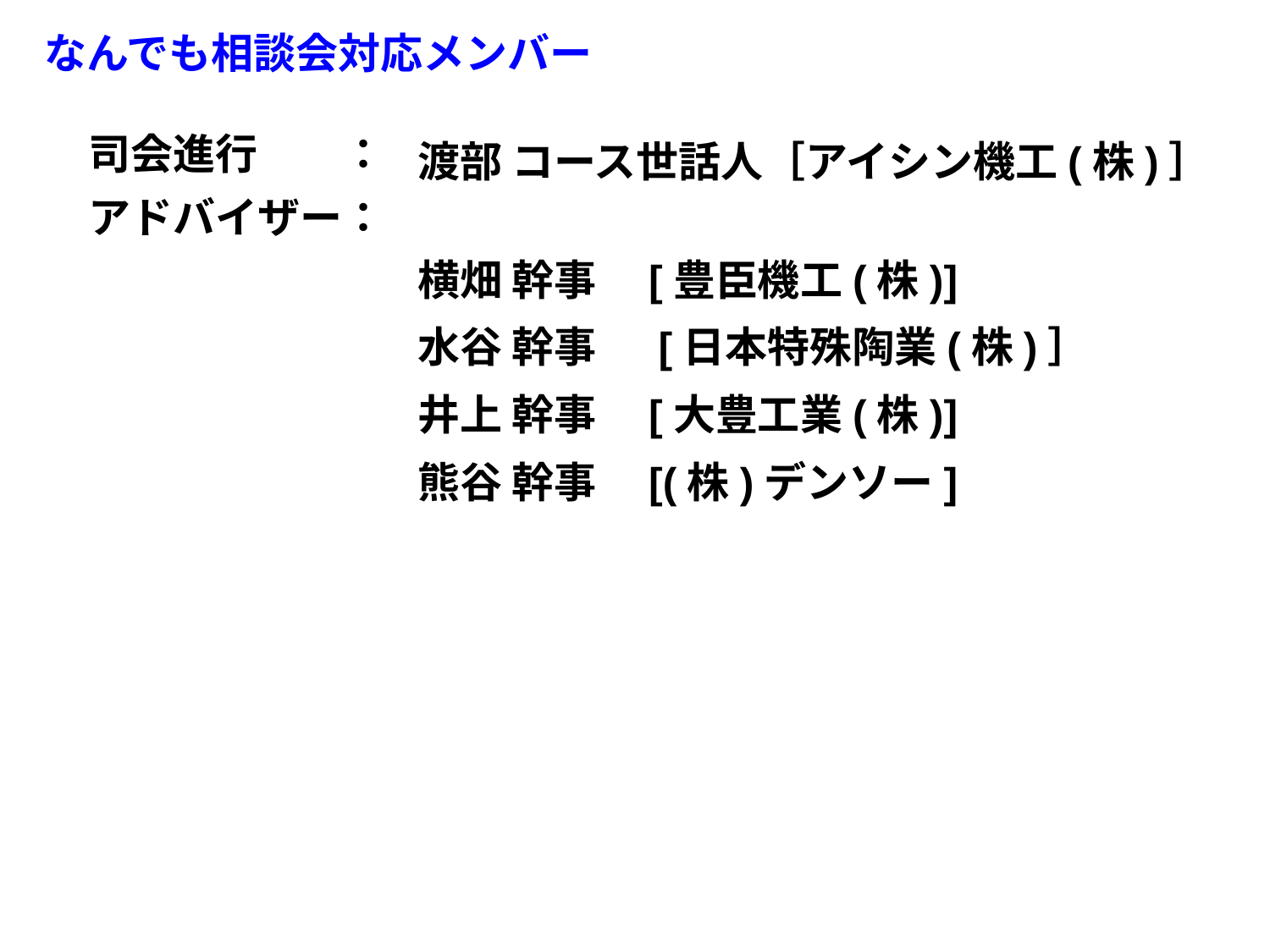

なんでも相談会対応メンバー
司会進行　　：
アドバイザー：
渡部 コース世話人［アイシン機工(株)］
横畑 幹事　[豊臣機工(株)]
水谷 幹事　 [日本特殊陶業(株)］
井上 幹事　[大豊工業(株)]
熊谷 幹事　[(株)デンソー]